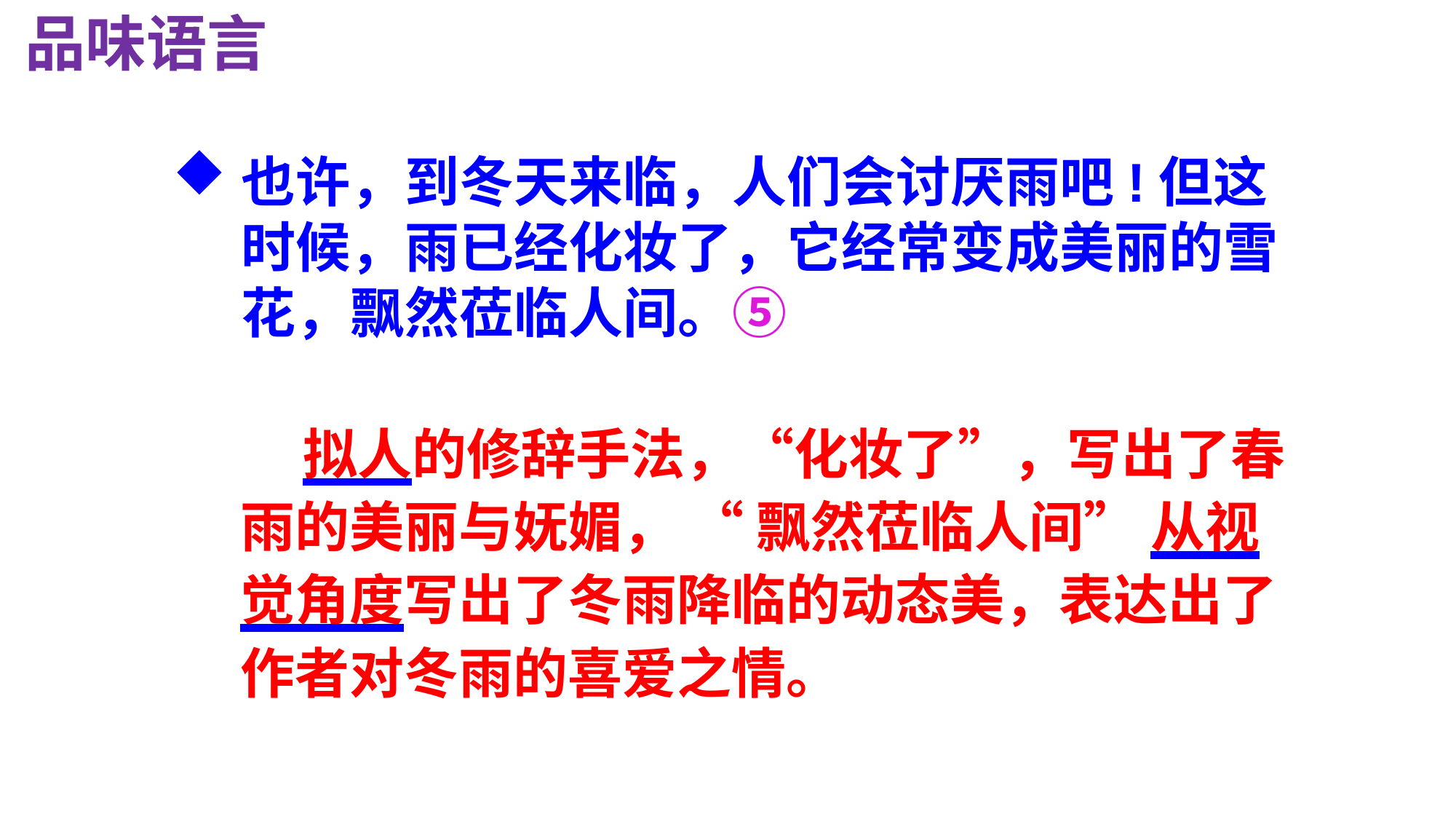

品味语言
也许，到冬天来临，人们会讨厌雨吧!但这时候，雨已经化妆了，它经常变成美丽的雪花，飘然莅临人间。⑤
    拟人的修辞手法，“化妆了”，写出了春雨的美丽与妩媚， “ 飘然莅临人间” 从视觉角度写出了冬雨降临的动态美，表达出了作者对冬雨的喜爱之情。